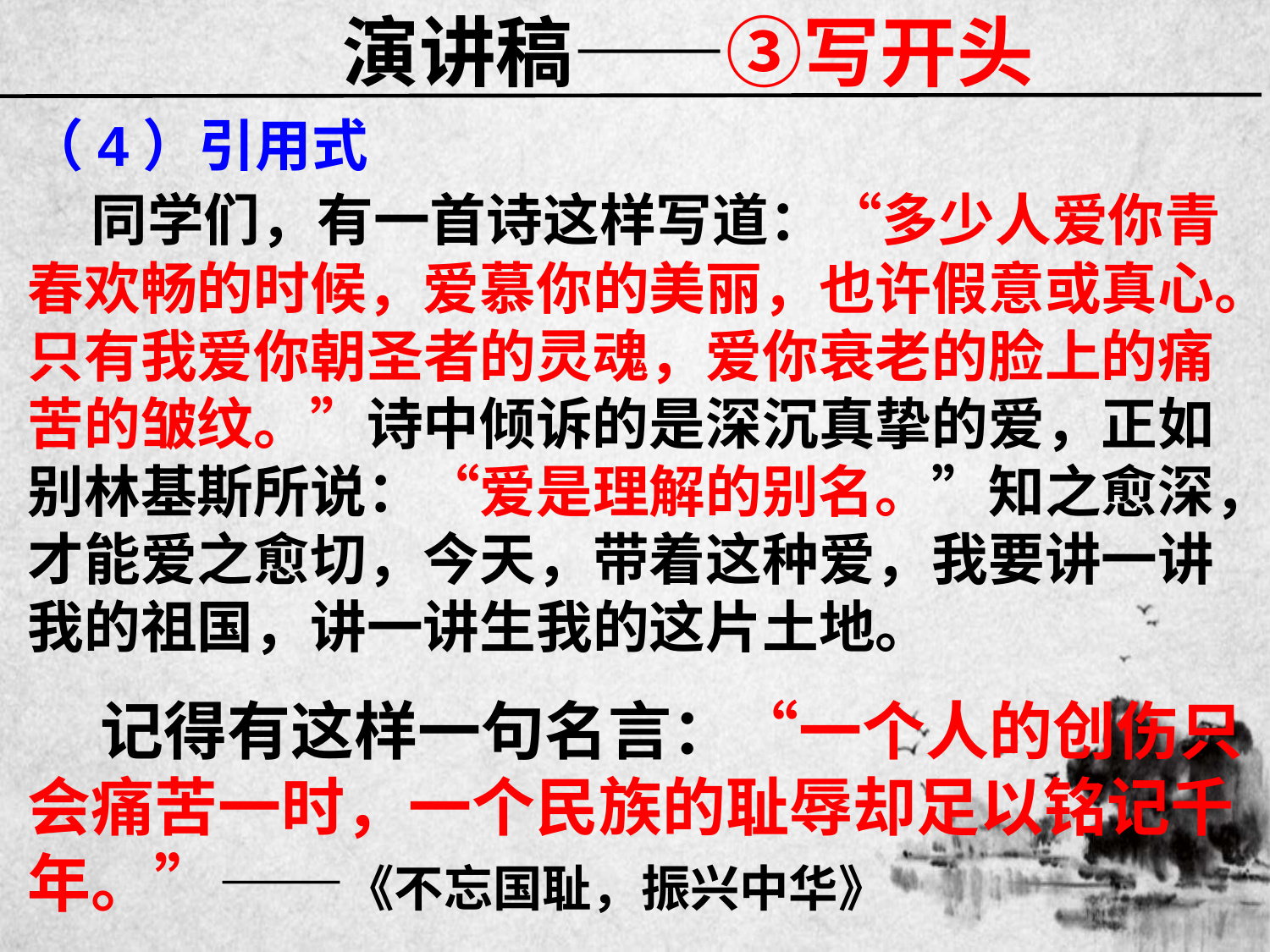

# 演讲稿——③写开头
（4）引用式
    同学们，有一首诗这样写道：“多少人爱你青春欢畅的时候，爱慕你的美丽，也许假意或真心。只有我爱你朝圣者的灵魂，爱你衰老的脸上的痛苦的皱纹。”诗中倾诉的是深沉真挚的爱，正如别林基斯所说：“爱是理解的别名。”知之愈深，才能爱之愈切，今天，带着这种爱，我要讲一讲我的祖国，讲一讲生我的这片土地。
    记得有这样一句名言：“一个人的创伤只会痛苦一时，一个民族的耻辱却足以铭记千年。”——《不忘国耻，振兴中华》